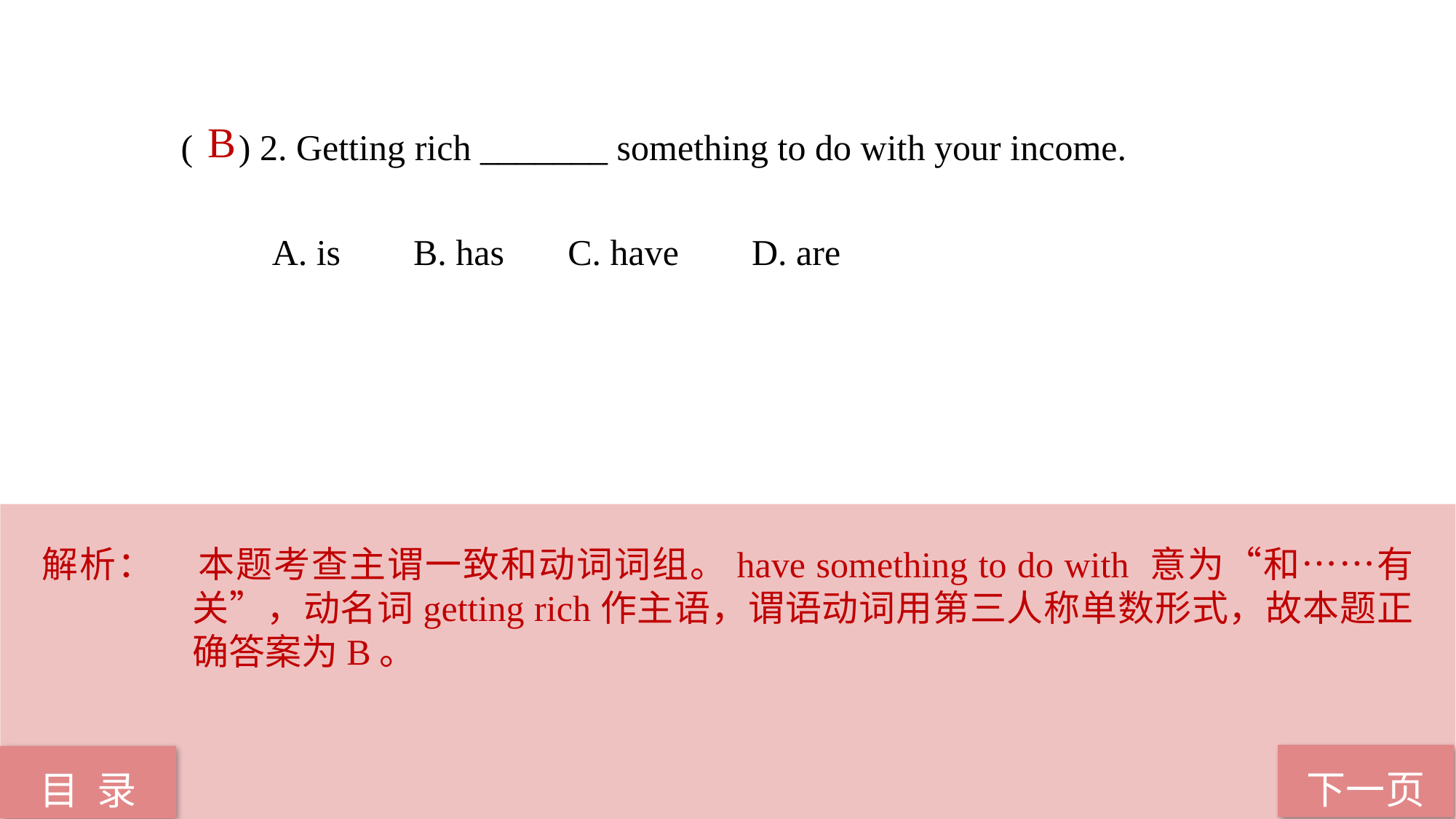

B
(     ) 2. Getting rich _______ something to do with your income.

          A. is        B. has       C. have        D. are
解析：	本题考查主谓一致和动词词组。have something to do with 意为“和……有关”，动名词getting rich作主语，谓语动词用第三人称单数形式，故本题正确答案为B。